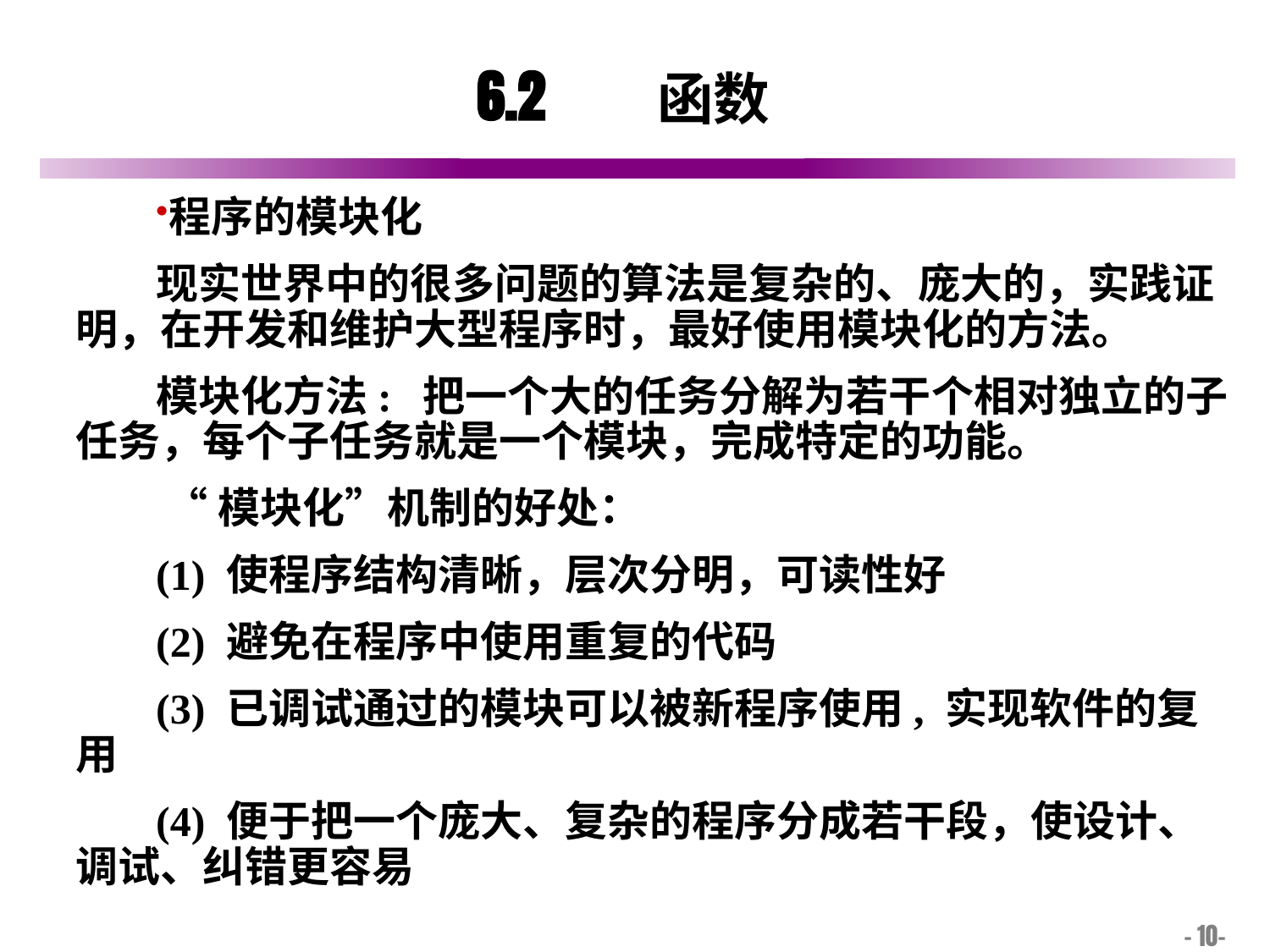

# 6.2	   函数
程序的模块化
现实世界中的很多问题的算法是复杂的、庞大的，实践证明，在开发和维护大型程序时，最好使用模块化的方法。
模块化方法:  把一个大的任务分解为若干个相对独立的子任务，每个子任务就是一个模块，完成特定的功能。
 “模块化”机制的好处：
(1) 使程序结构清晰，层次分明，可读性好
(2) 避免在程序中使用重复的代码
(3) 已调试通过的模块可以被新程序使用, 实现软件的复用
(4) 便于把一个庞大、复杂的程序分成若干段，使设计、调试、纠错更容易
 - 10-